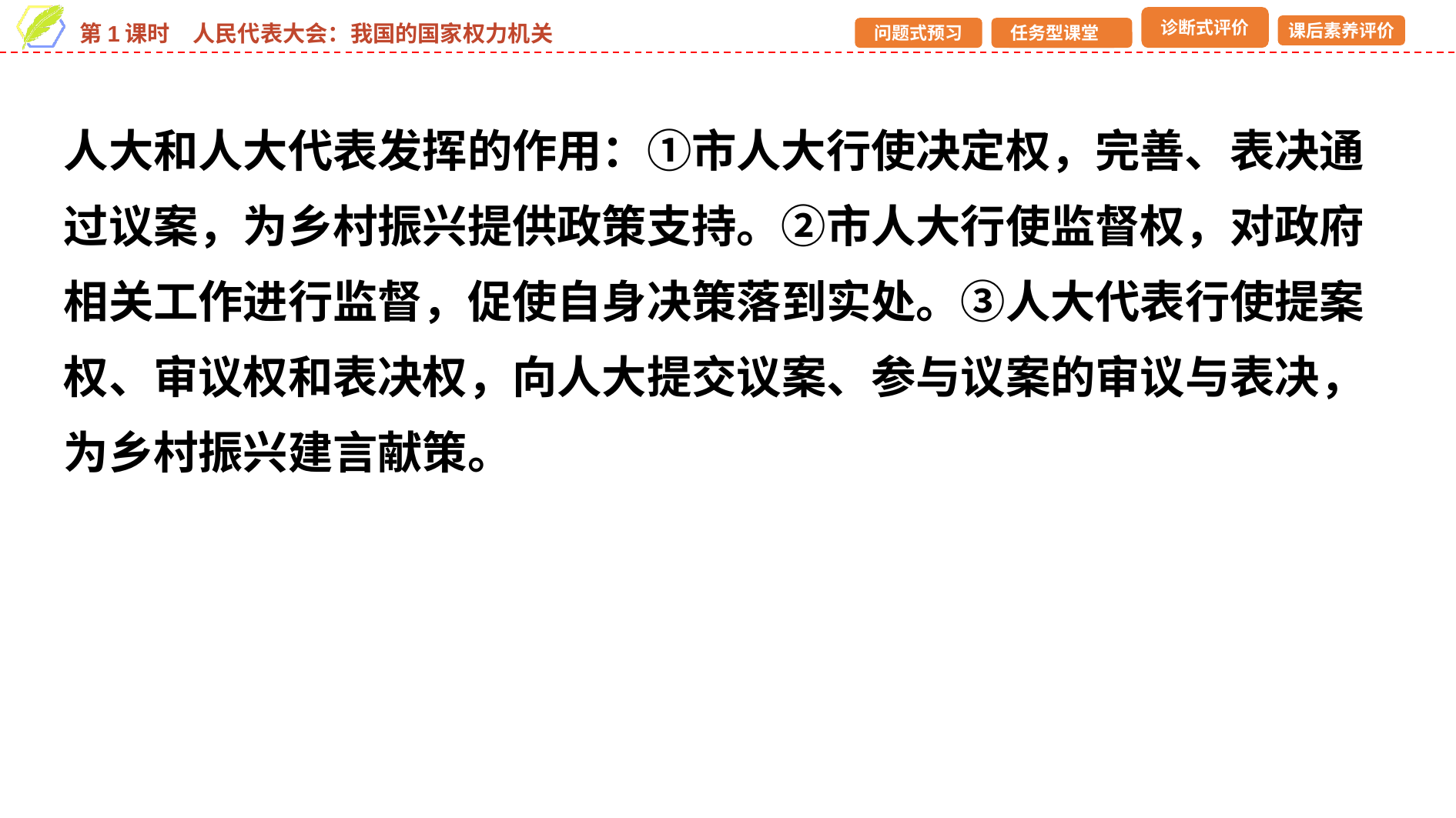

人大和人大代表发挥的作用：①市人大行使决定权，完善、表决通过议案，为乡村振兴提供政策支持。②市人大行使监督权，对政府相关工作进行监督，促使自身决策落到实处。③人大代表行使提案权、审议权和表决权，向人大提交议案、参与议案的审议与表决，为乡村振兴建言献策。